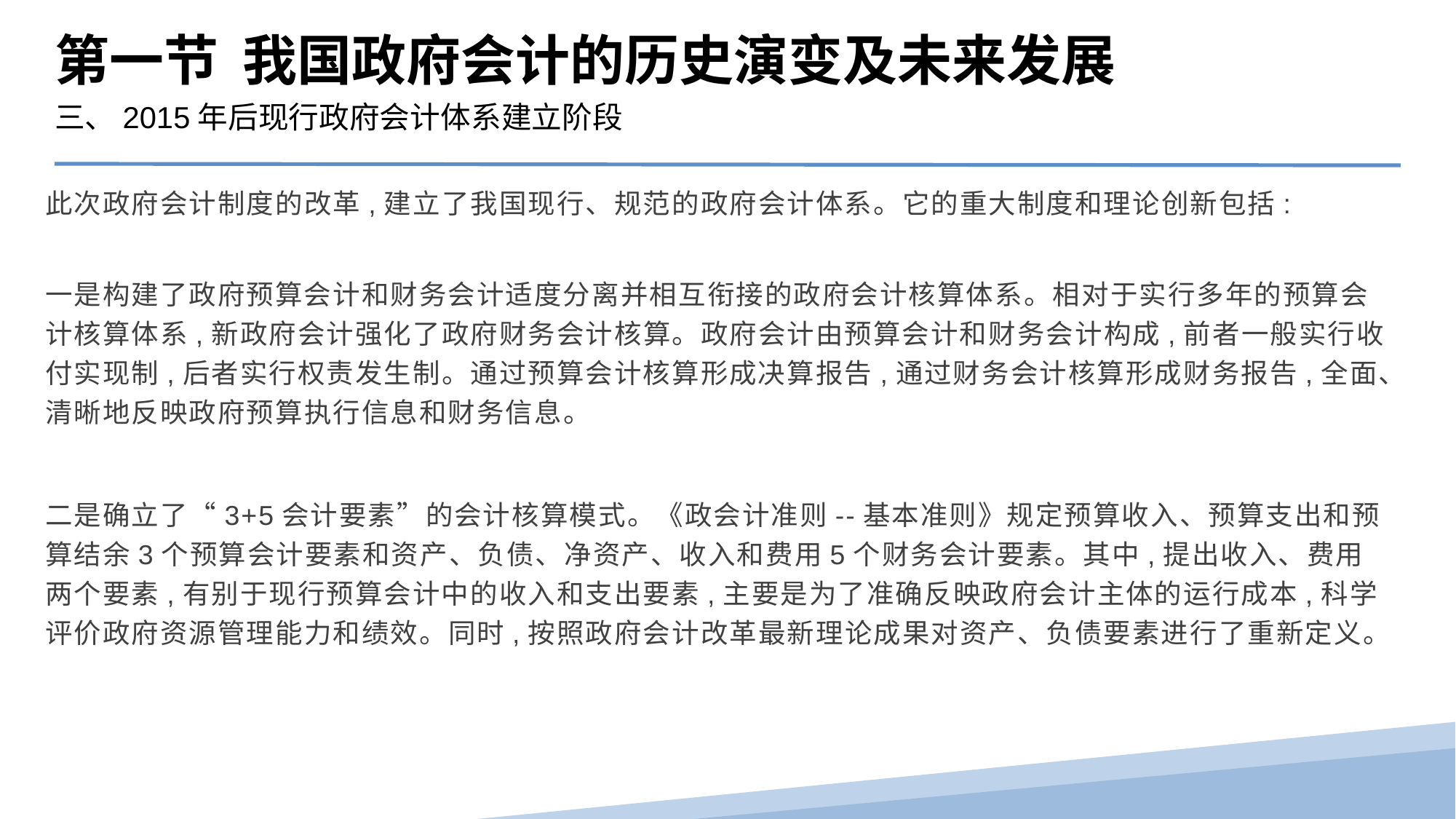

第一节  我国政府会计的历史演变及未来发展
三、2015年后现行政府会计体系建立阶段
此次政府会计制度的改革,建立了我国现行、规范的政府会计体系。它的重大制度和理论创新包括:

一是构建了政府预算会计和财务会计适度分离并相互衔接的政府会计核算体系。相对于实行多年的预算会计核算体系,新政府会计强化了政府财务会计核算。政府会计由预算会计和财务会计构成,前者一般实行收付实现制,后者实行权责发生制。通过预算会计核算形成决算报告,通过财务会计核算形成财务报告,全面、清晰地反映政府预算执行信息和财务信息。

二是确立了“3+5会计要素”的会计核算模式。《政会计准则--基本准则》规定预算收入、预算支出和预算结余3个预算会计要素和资产、负债、净资产、收入和费用5个财务会计要素。其中,提出收入、费用两个要素,有别于现行预算会计中的收入和支出要素,主要是为了准确反映政府会计主体的运行成本,科学评价政府资源管理能力和绩效。同时,按照政府会计改革最新理论成果对资产、负债要素进行了重新定义。